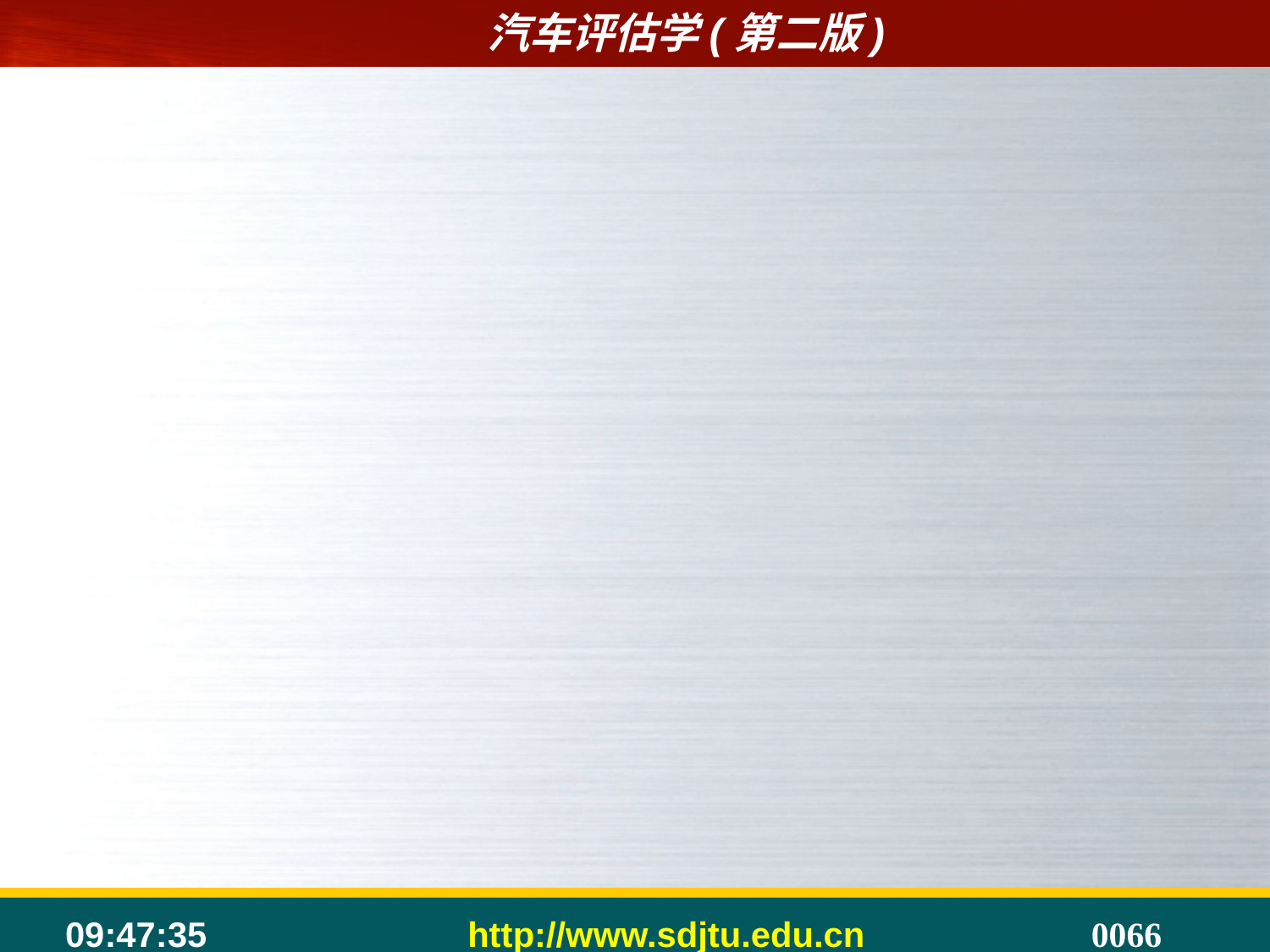

机动车安全技术检验时，机动车制动性能的检验宜采用滚筒反力式制动检验台或平板制动检验台检验制动性能，其中前轴驱动的乘用车更适合采用平板制动检验台检验制动性能。
	不宜采用制动检验台检验制动性能的机动车及对台试制动性能检验结果有质疑的机动车应路试检验制动性能。
	3.路试制动性能检验方法
	在试验路面上画出规定宽度的试验通道的边线，被测车辆沿着试验车道的中线行驶至高于规定的初速度后，置变速器于空档（自动变速的车辆可置变速器于D档），当滑行到规定的初速度时，急踩制动，使车辆停止。